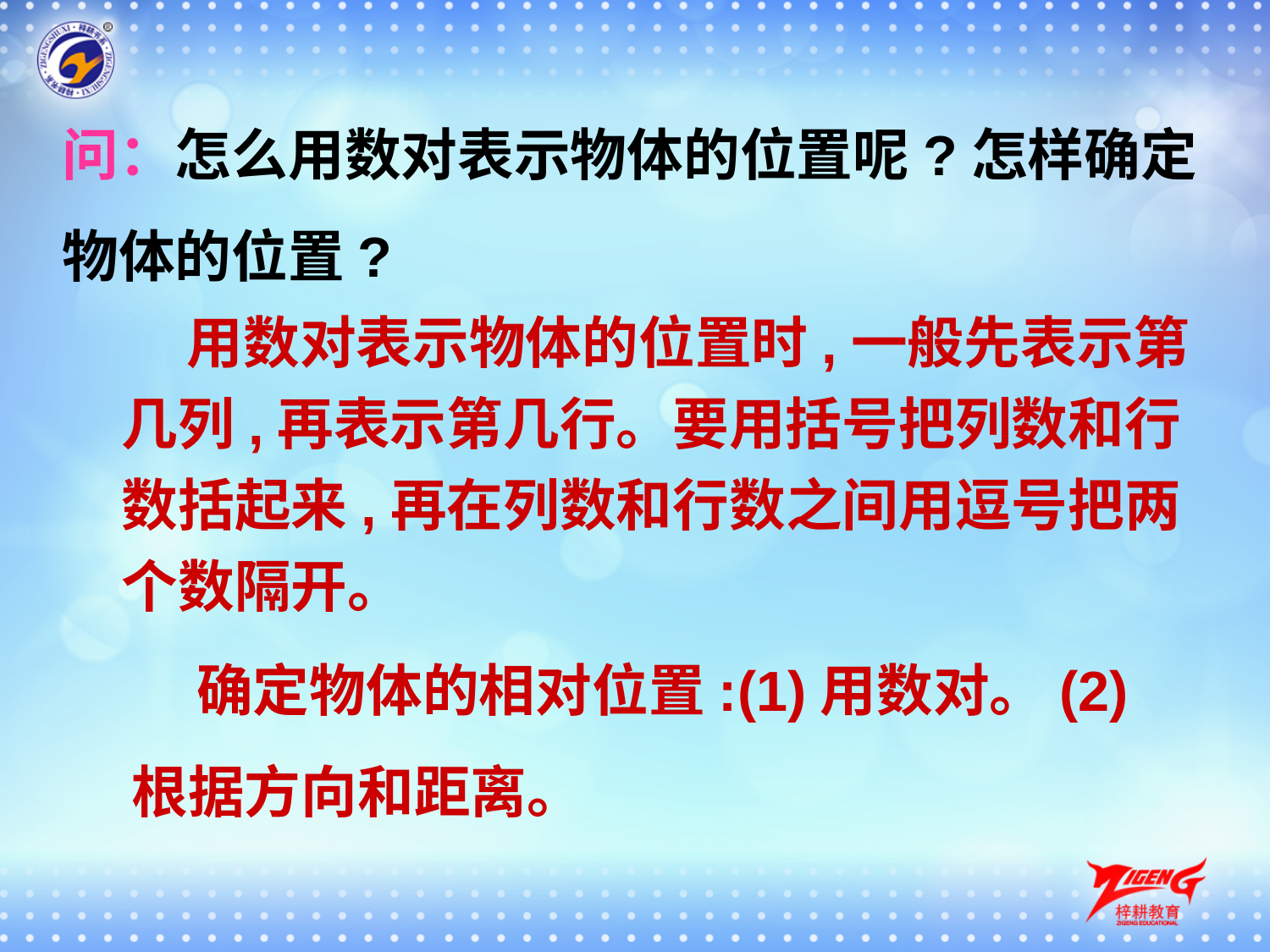

问：怎么用数对表示物体的位置呢?怎样确定物体的位置?
    用数对表示物体的位置时,一般先表示第几列,再表示第几行。要用括号把列数和行数括起来,再在列数和行数之间用逗号把两个数隔开。
    确定物体的相对位置:(1)用数对。(2)根据方向和距离。